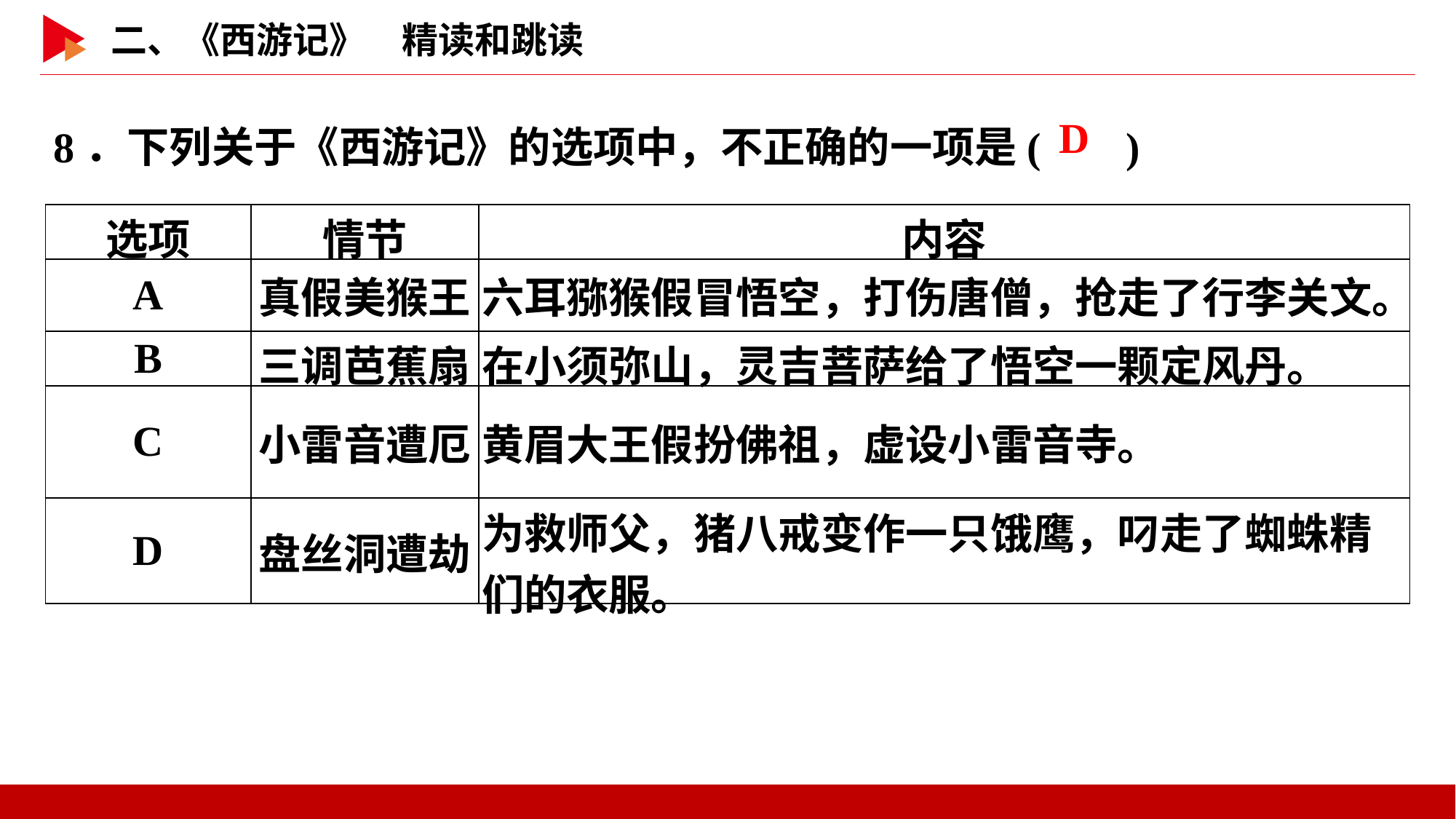

8．下列关于《西游记》的选项中，不正确的一项是(        )
   D
| 选项 | 情节 | 内容 |
| --- | --- | --- |
| A | 真假美猴王 | 六耳猕猴假冒悟空，打伤唐僧，抢走了行李关文。 |
| B | 三调芭蕉扇 | 在小须弥山，灵吉菩萨给了悟空一颗定风丹。 |
| C | 小雷音遭厄 | 黄眉大王假扮佛祖，虚设小雷音寺。 |
| D | 盘丝洞遭劫 | 为救师父，猪八戒变作一只饿鹰，叼走了蜘蛛精们的衣服。 |